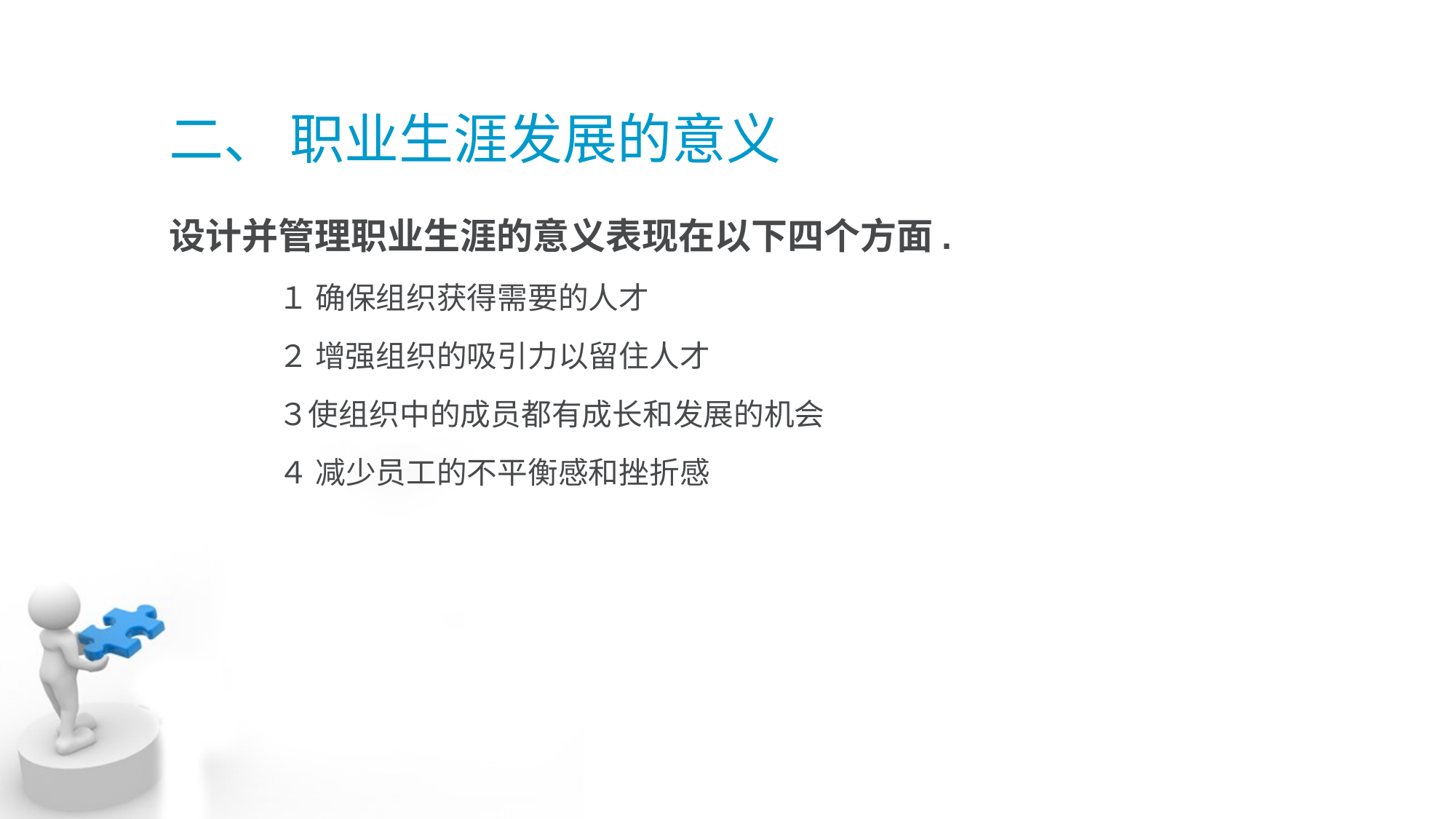

# 二、 职业生涯发展的意义
设计并管理职业生涯的意义表现在以下四个方面.
	１ 确保组织获得需要的人才
 	２ 增强组织的吸引力以留住人才
	３使组织中的成员都有成长和发展的机会
	４ 减少员工的不平衡感和挫折感